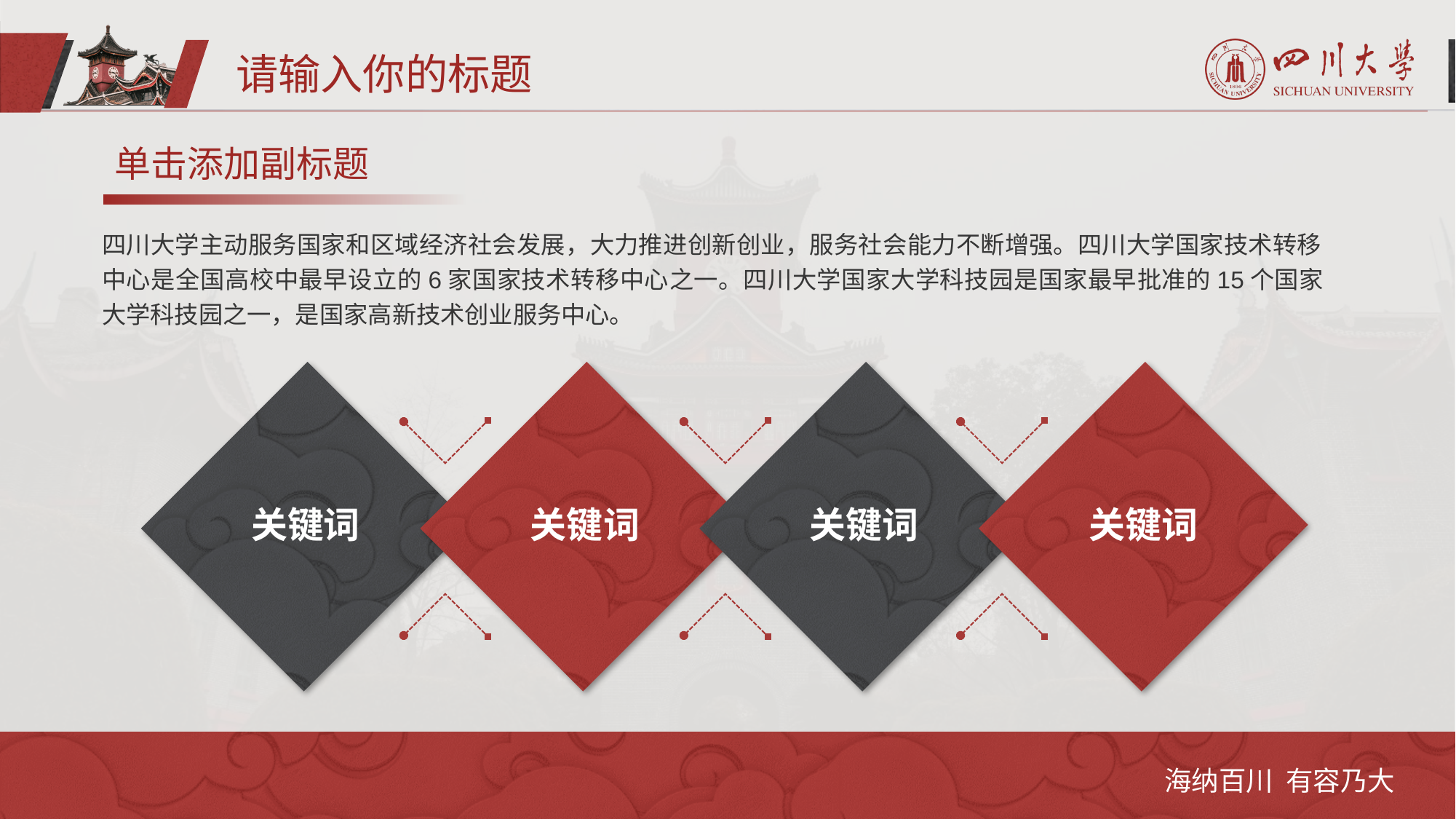

请输入你的标题
单击添加副标题

四川大学主动服务国家和区域经济社会发展，大力推进创新创业，服务社会能力不断增强。四川大学国家技术转移中心是全国高校中最早设立的6家国家技术转移中心之一。四川大学国家大学科技园是国家最早批准的15个国家大学科技园之一，是国家高新技术创业服务中心。

关键词
关键词
关键词
关键词

海纳百川  有容乃大